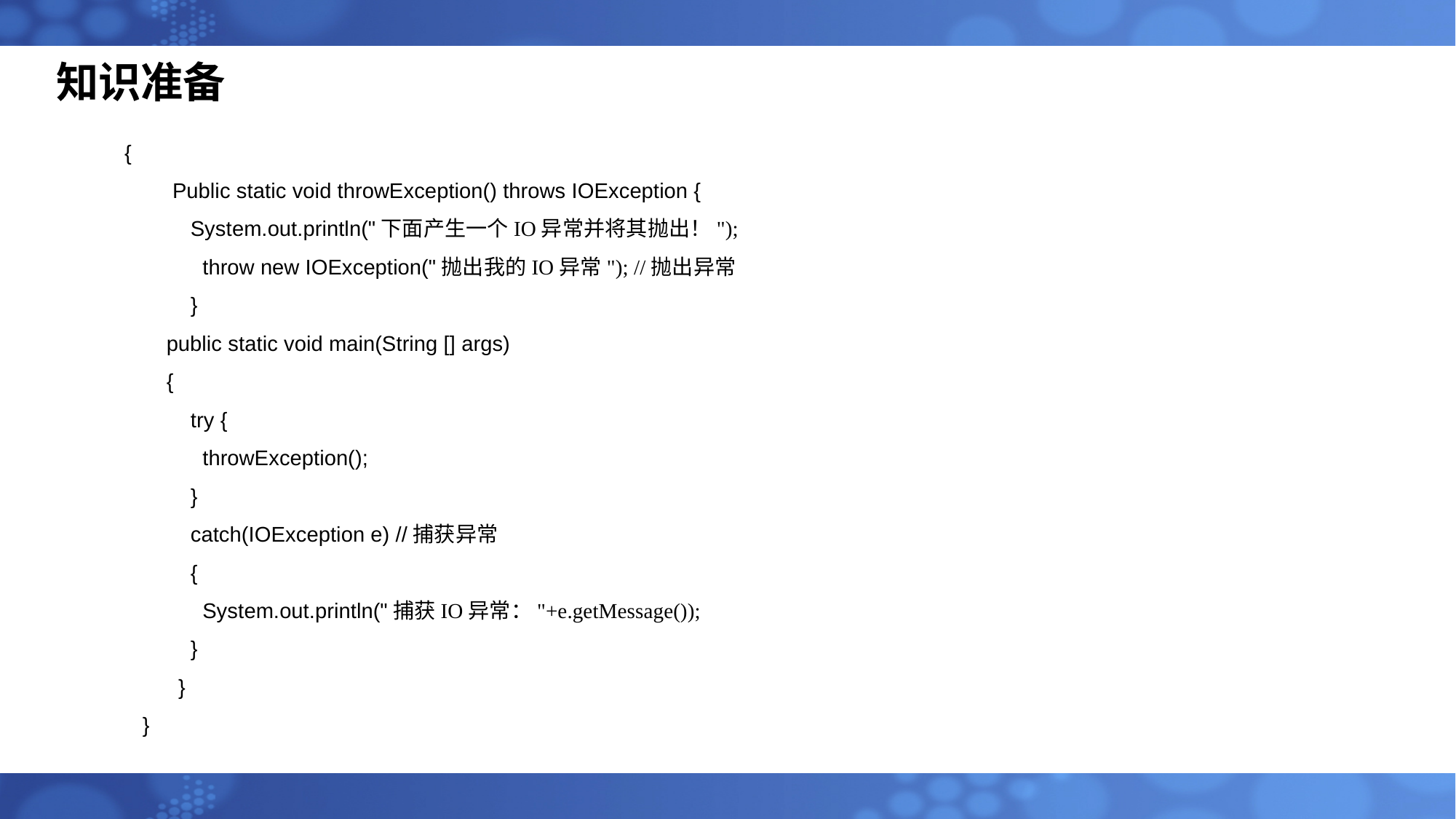

知识准备
{
        Public static void throwException() throws IOException {
           System.out.println("下面产生一个IO异常并将其抛出！");
             throw new IOException("抛出我的IO异常"); //抛出异常
           }
       public static void main(String [] args)
       {
           try {
             throwException();
           }
           catch(IOException e) //捕获异常
           {
             System.out.println("捕获IO异常："+e.getMessage());
           }
         }
   }